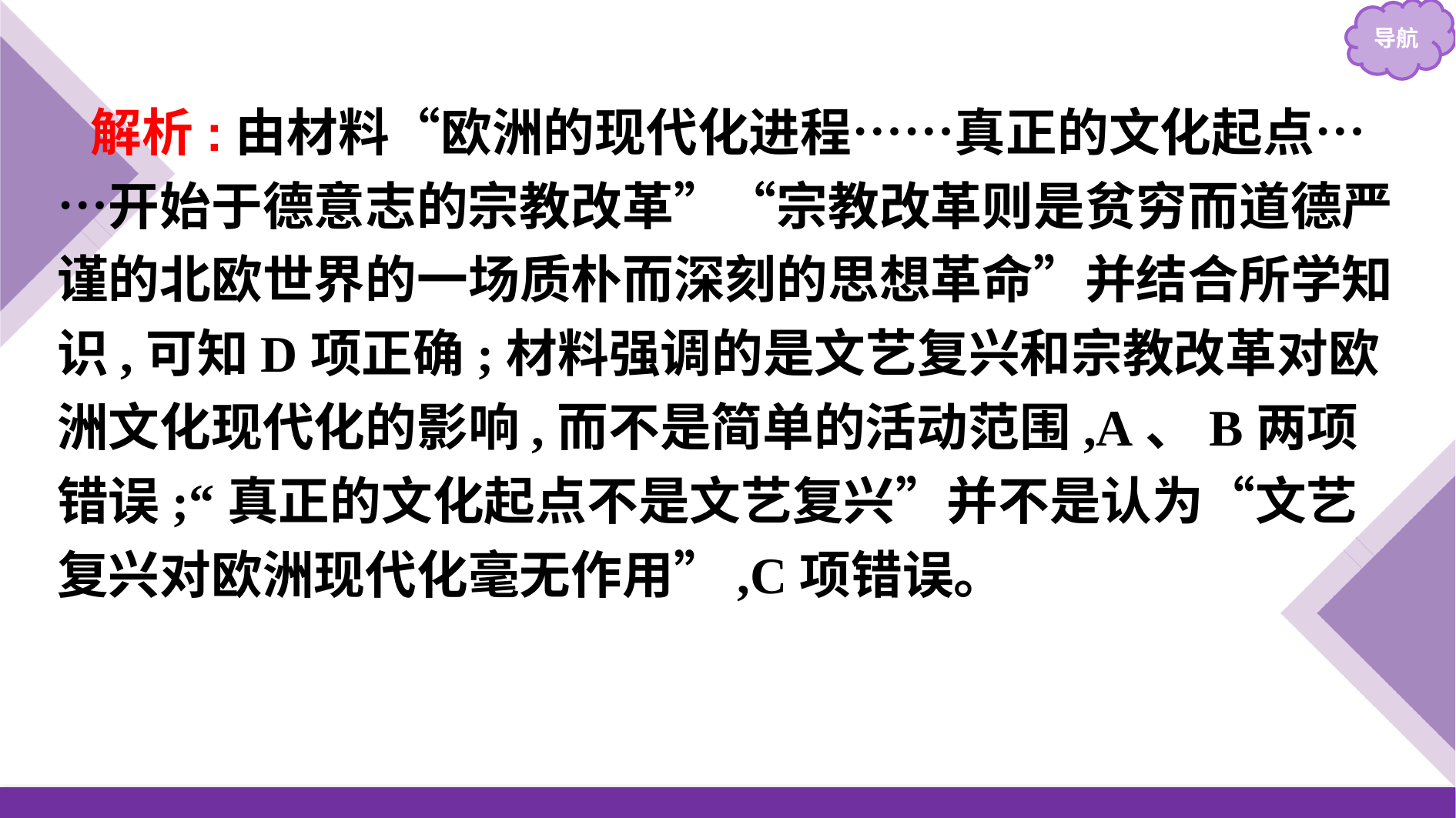

解析:由材料“欧洲的现代化进程……真正的文化起点……开始于德意志的宗教改革”“宗教改革则是贫穷而道德严谨的北欧世界的一场质朴而深刻的思想革命”并结合所学知识,可知D项正确;材料强调的是文艺复兴和宗教改革对欧洲文化现代化的影响,而不是简单的活动范围,A、B两项错误;“真正的文化起点不是文艺复兴”并不是认为“文艺复兴对欧洲现代化毫无作用”,C项错误。